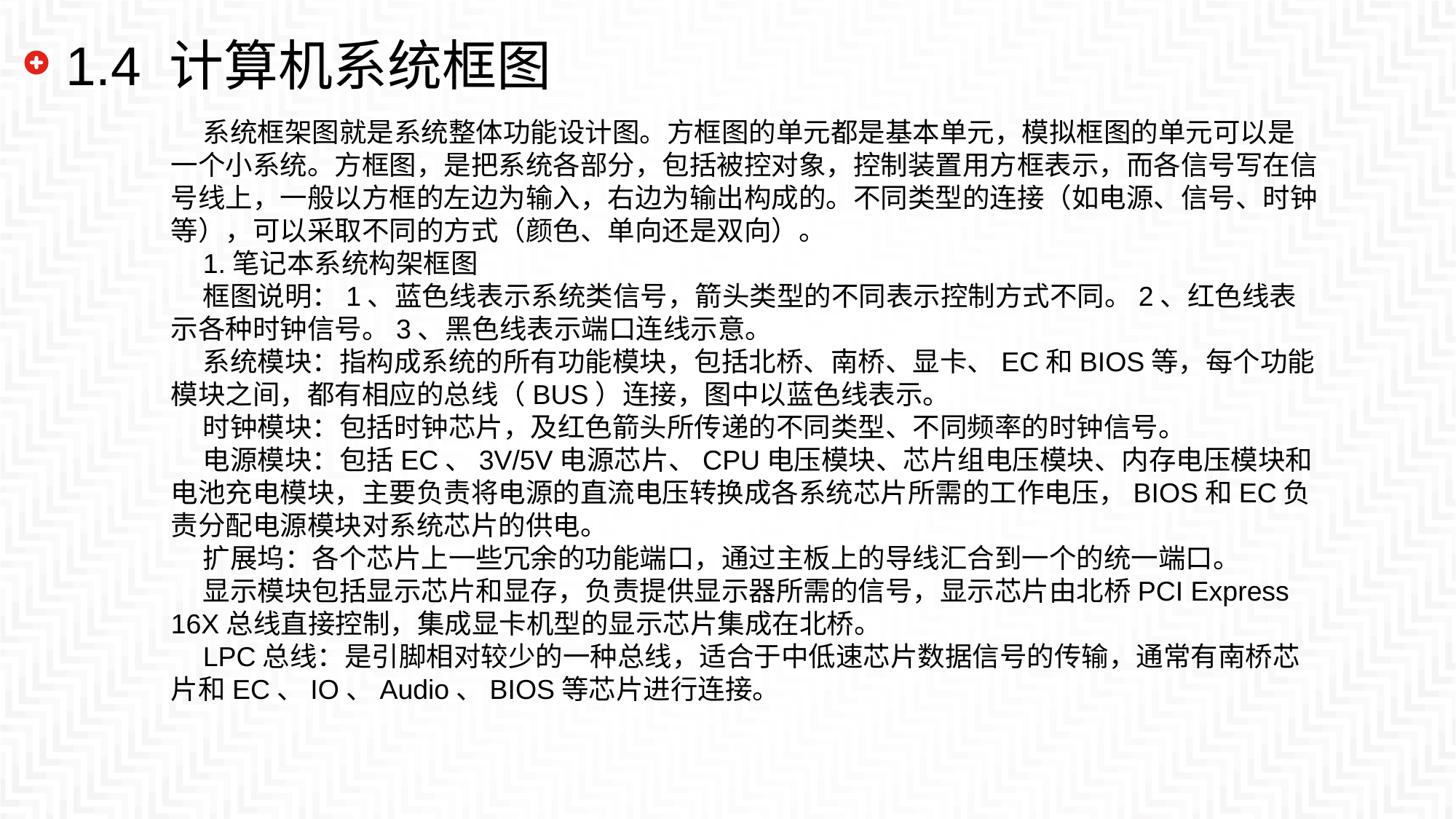

# 1.4 计算机系统框图
系统框架图就是系统整体功能设计图。方框图的单元都是基本单元，模拟框图的单元可以是一个小系统。方框图，是把系统各部分，包括被控对象，控制装置用方框表示，而各信号写在信号线上，一般以方框的左边为输入，右边为输出构成的。不同类型的连接（如电源、信号、时钟等），可以采取不同的方式（颜色、单向还是双向）。
1.笔记本系统构架框图
框图说明：1、蓝色线表示系统类信号，箭头类型的不同表示控制方式不同。2、红色线表示各种时钟信号。3、黑色线表示端口连线示意。
系统模块：指构成系统的所有功能模块，包括北桥、南桥、显卡、EC和BIOS等，每个功能模块之间，都有相应的总线（BUS）连接，图中以蓝色线表示。
时钟模块：包括时钟芯片，及红色箭头所传递的不同类型、不同频率的时钟信号。
电源模块：包括EC、3V/5V电源芯片、CPU电压模块、芯片组电压模块、内存电压模块和电池充电模块，主要负责将电源的直流电压转换成各系统芯片所需的工作电压，BIOS和EC负责分配电源模块对系统芯片的供电。
扩展坞：各个芯片上一些冗余的功能端口，通过主板上的导线汇合到一个的统一端口。
显示模块包括显示芯片和显存，负责提供显示器所需的信号，显示芯片由北桥PCI Express 16X总线直接控制，集成显卡机型的显示芯片集成在北桥。
LPC总线：是引脚相对较少的一种总线，适合于中低速芯片数据信号的传输，通常有南桥芯片和EC、IO、Audio、BIOS等芯片进行连接。